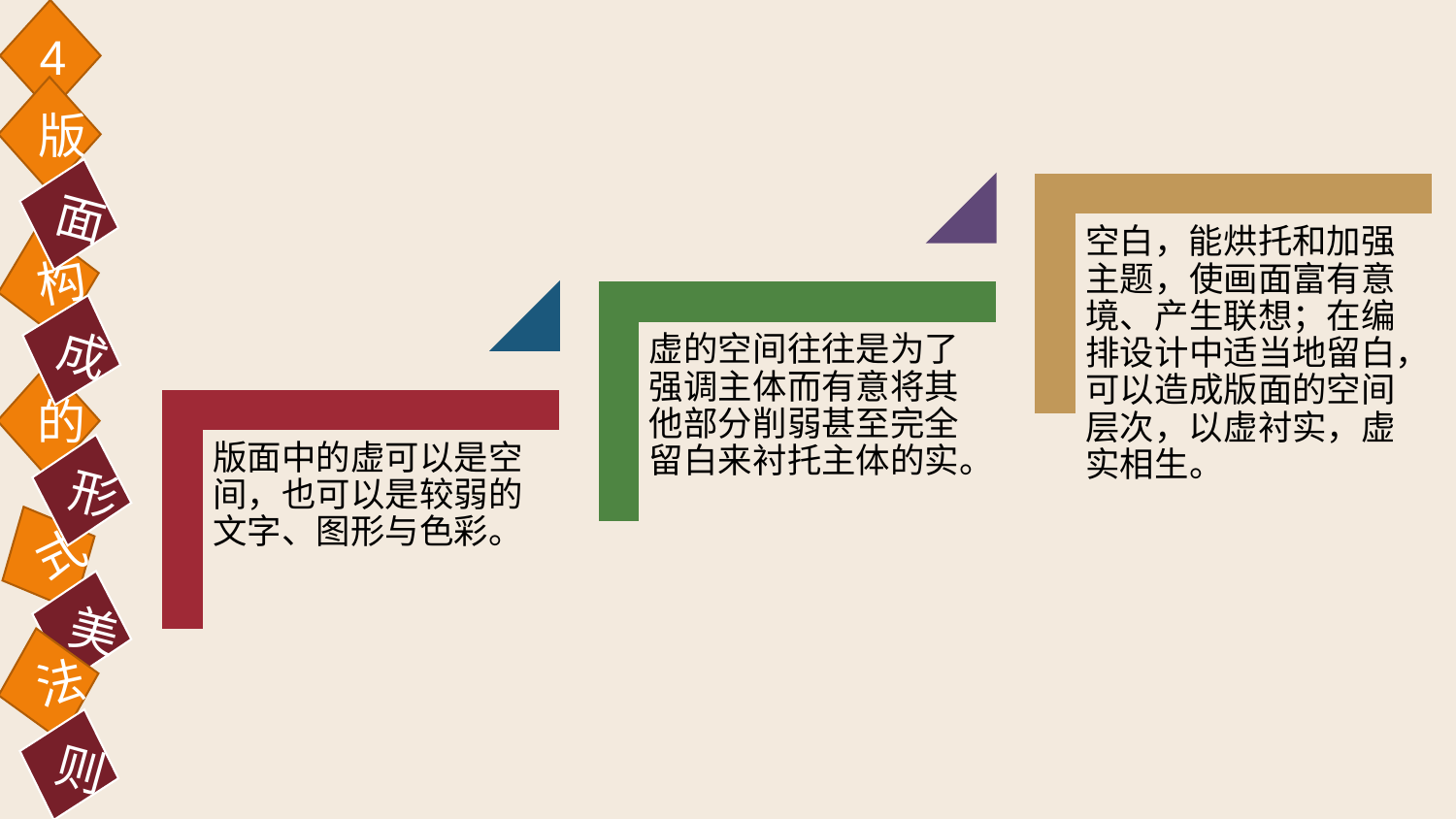

4
版
面
版面中的虚可以是空间，也可以是较弱的文字、图形与色彩。
虚的空间往往是为了强调主体而有意将其他部分削弱甚至完全留白来衬托主体的实。
空白，能烘托和加强主题，使画面富有意境、产生联想；在编排设计中适当地留白，可以造成版面的空间层次，以虚衬实，虚实相生。
构
成
的
形
式
美
法
则